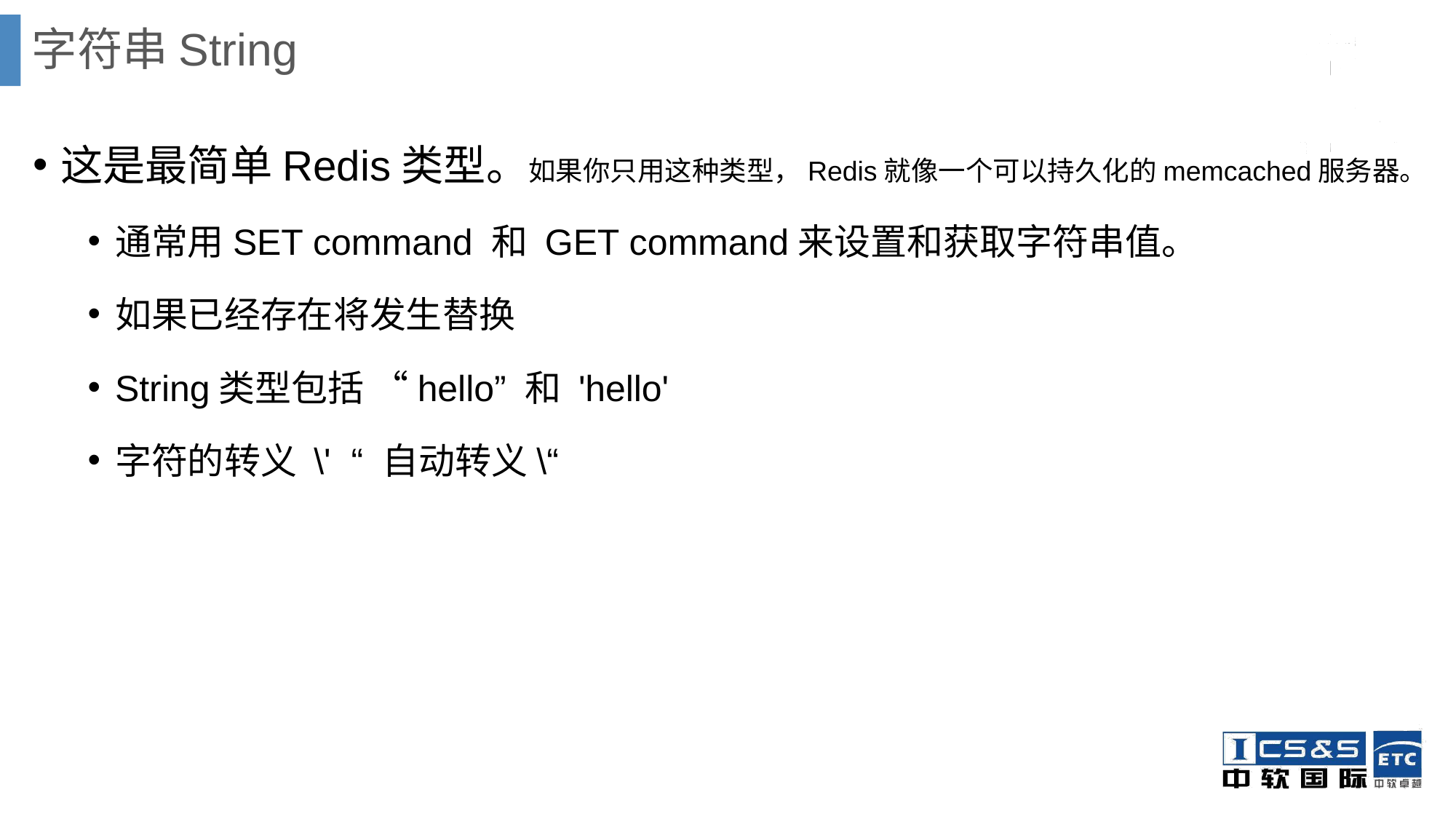

# 字符串String
这是最简单Redis类型。如果你只用这种类型，Redis就像一个可以持久化的memcached服务器。
通常用SET command 和 GET command来设置和获取字符串值。
如果已经存在将发生替换
String类型包括 “hello” 和 'hello'
字符的转义 \'  “ 自动转义\“